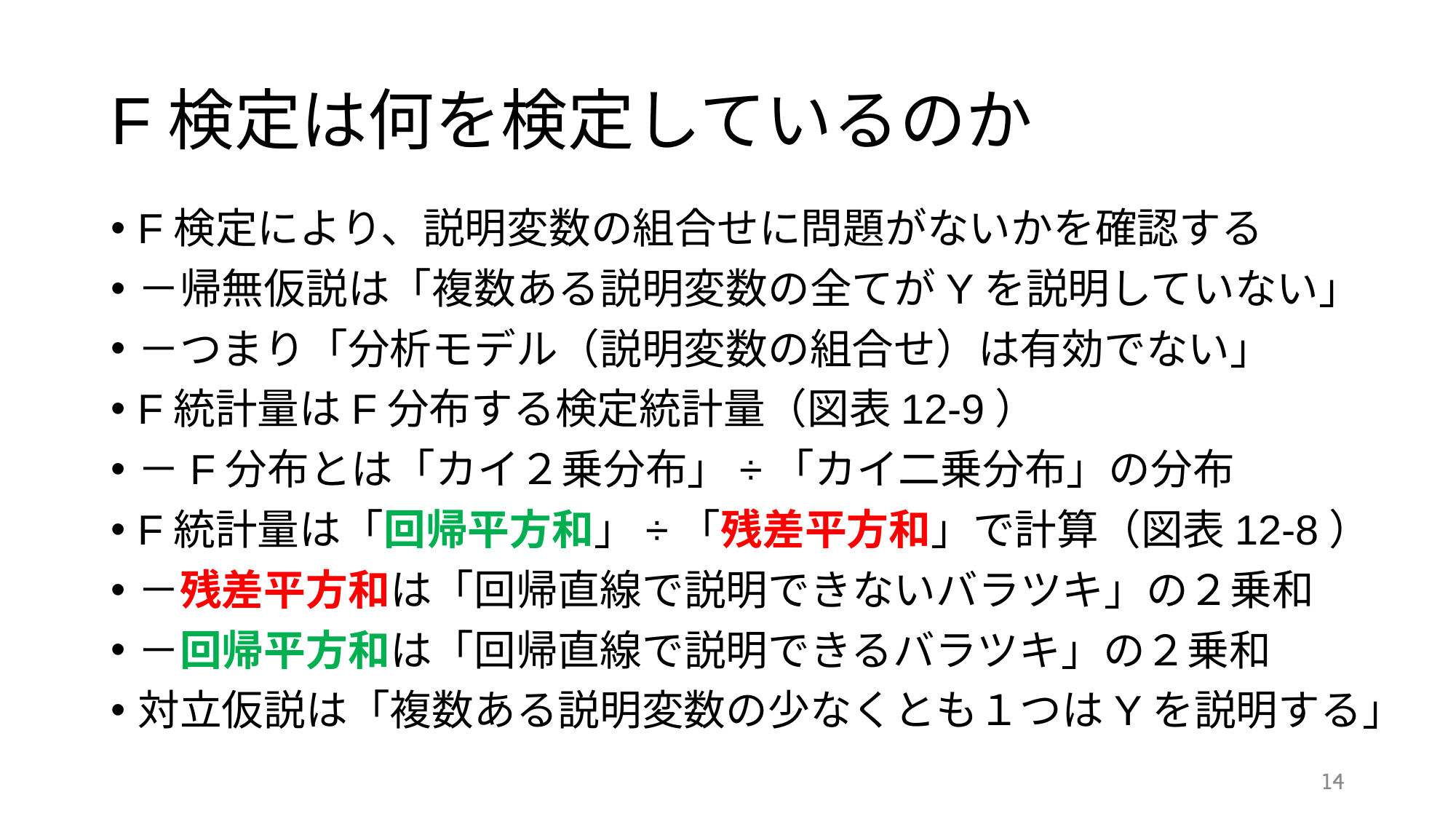

# F検定は何を検定しているのか
F検定により、説明変数の組合せに問題がないかを確認する
－帰無仮説は「複数ある説明変数の全てがYを説明していない」
－つまり「分析モデル（説明変数の組合せ）は有効でない」
F統計量はF分布する検定統計量（図表12-9）
－F分布とは「カイ２乗分布」÷「カイ二乗分布」の分布
F統計量は「回帰平方和」÷「残差平方和」で計算（図表12-8）
－残差平方和は「回帰直線で説明できないバラツキ」の２乗和
－回帰平方和は「回帰直線で説明できるバラツキ」の２乗和
対立仮説は「複数ある説明変数の少なくとも１つはYを説明する」

14